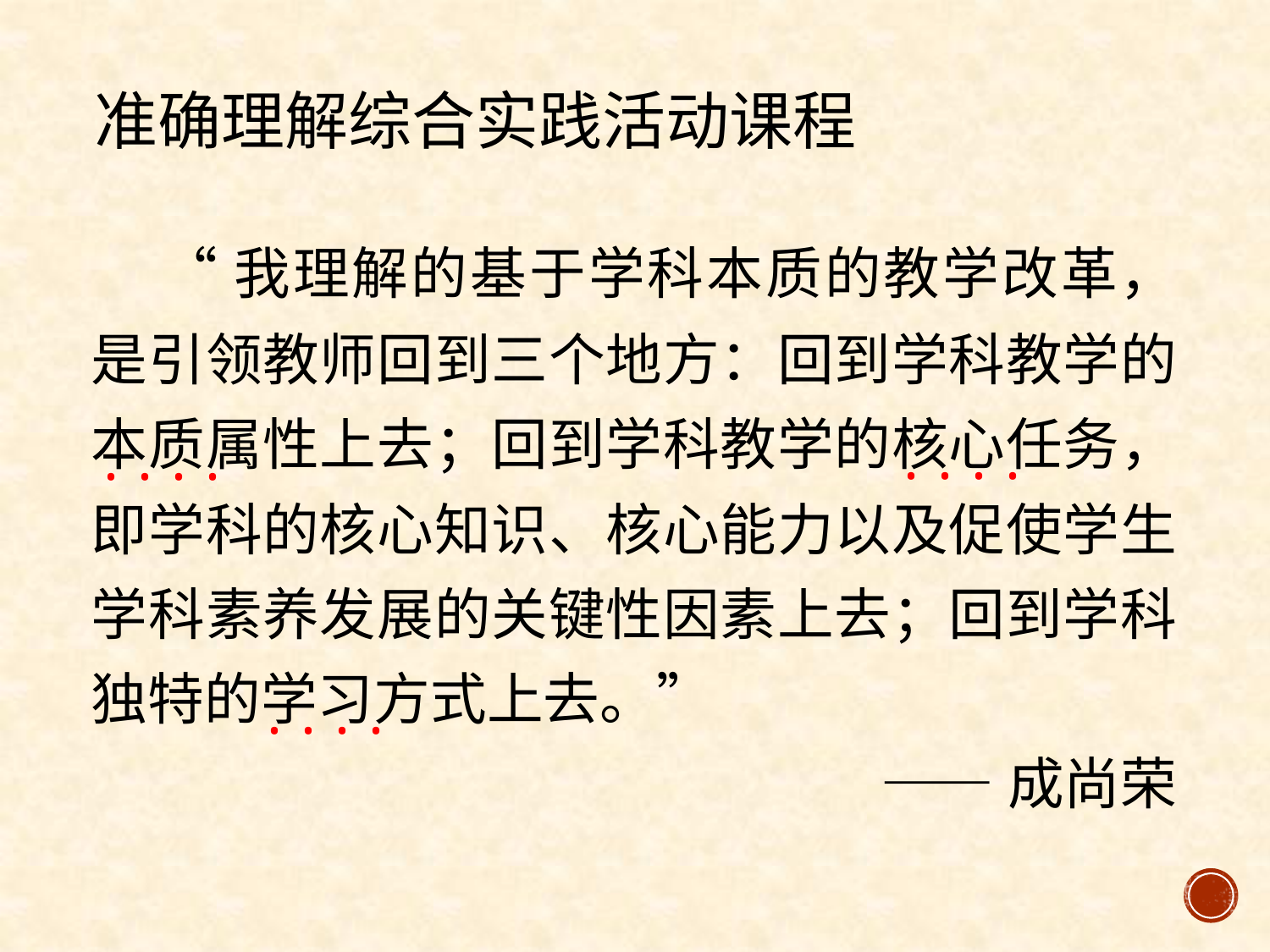

准确理解综合实践活动课程
    “我理解的基于学科本质的教学改革，是引领教师回到三个地方：回到学科教学的本质属性上去；回到学科教学的核心任务，即学科的核心知识、核心能力以及促使学生学科素养发展的关键性因素上去；回到学科独特的学习方式上去。”
——成尚荣
····
····
····